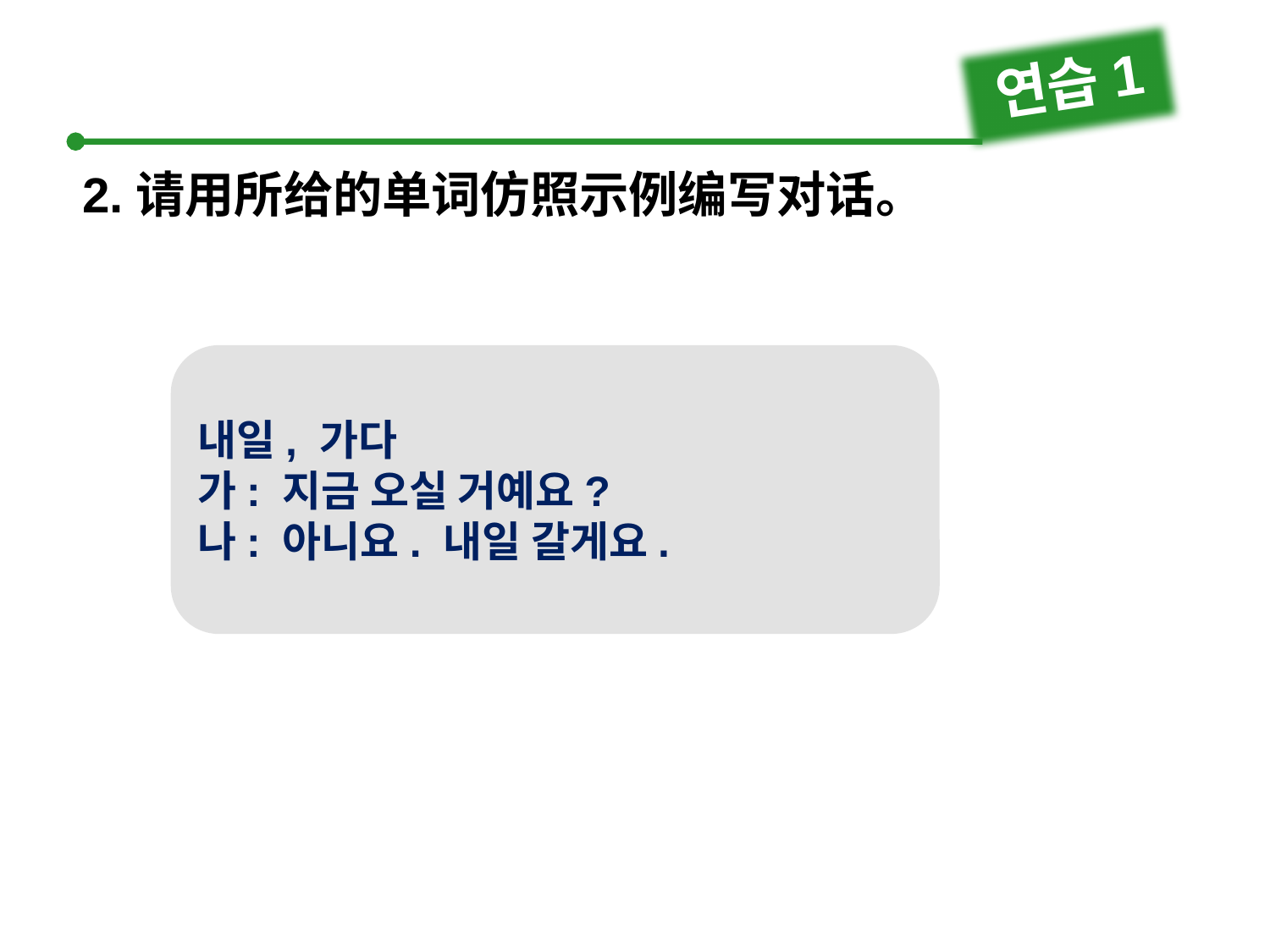

연습1
2.请用所给的单词仿照示例编写对话。
내일, 가다
가: 지금 오실 거예요?
나: 아니요. 내일 갈게요.